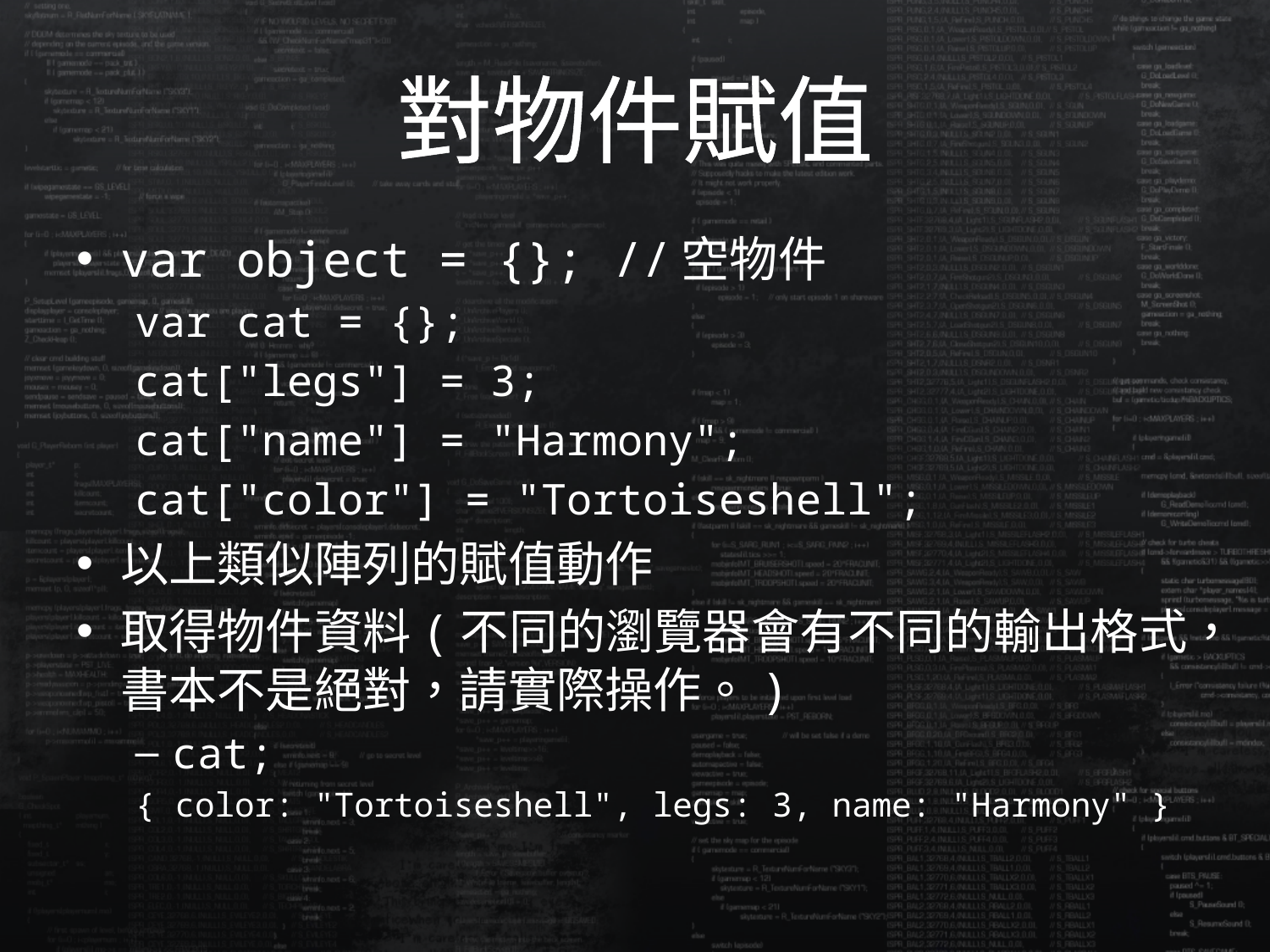

# 對物件賦值
var object = {}; //空物件
var cat = {};
cat["legs"] = 3;
cat["name"] = "Harmony";
cat["color"] = "Tortoiseshell";
以上類似陣列的賦值動作
取得物件資料(不同的瀏覽器會有不同的輸出格式，書本不是絕對，請實際操作。)
cat;
{ color: "Tortoiseshell", legs: 3, name: "Harmony" }